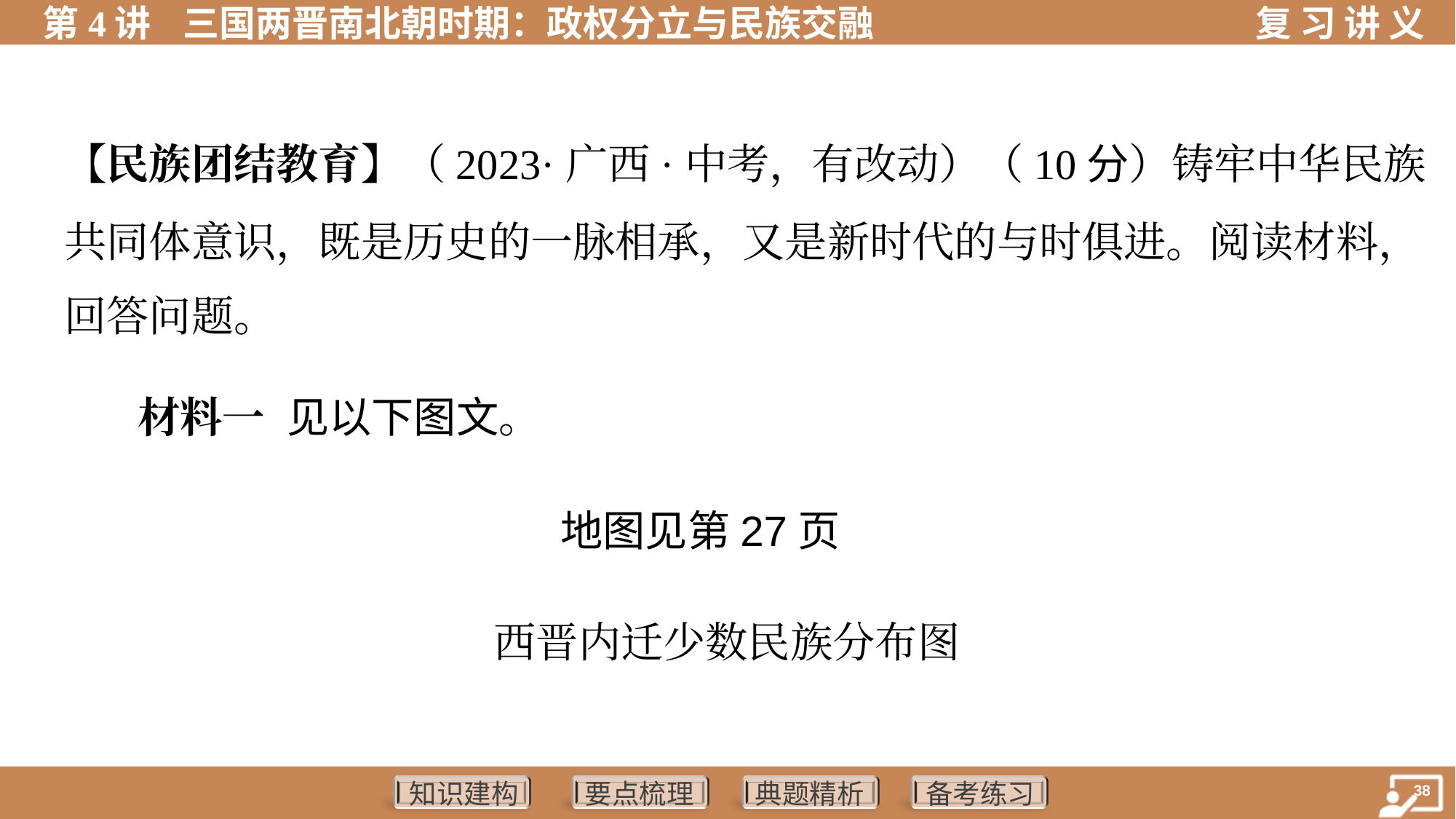

【民族团结教育】（2023·广西·中考，有改动）（10分）铸牢中华民族
共同体意识，既是历史的一脉相承，又是新时代的与时俱进。阅读材料，
回答问题。
    材料一  见以下图文。
地图见第27页
西晋内迁少数民族分布图